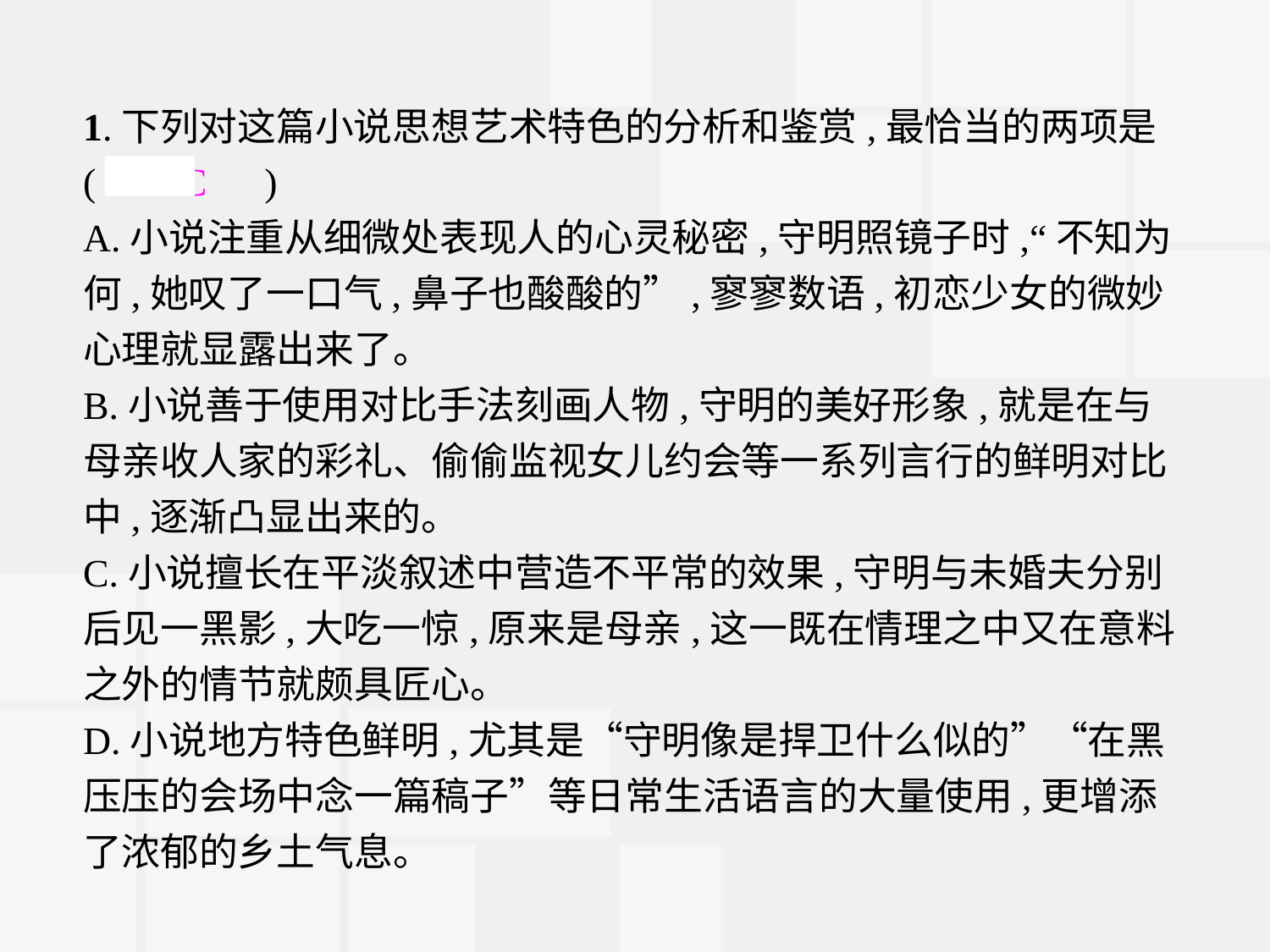

1.下列对这篇小说思想艺术特色的分析和鉴赏,最恰当的两项是(　AC　)
A.小说注重从细微处表现人的心灵秘密,守明照镜子时,“不知为何,她叹了一口气,鼻子也酸酸的”,寥寥数语,初恋少女的微妙心理就显露出来了。
B.小说善于使用对比手法刻画人物,守明的美好形象,就是在与母亲收人家的彩礼、偷偷监视女儿约会等一系列言行的鲜明对比中,逐渐凸显出来的。
C.小说擅长在平淡叙述中营造不平常的效果,守明与未婚夫分别后见一黑影,大吃一惊,原来是母亲,这一既在情理之中又在意料之外的情节就颇具匠心。
D.小说地方特色鲜明,尤其是“守明像是捍卫什么似的”“在黑压压的会场中念一篇稿子”等日常生活语言的大量使用,更增添了浓郁的乡土气息。